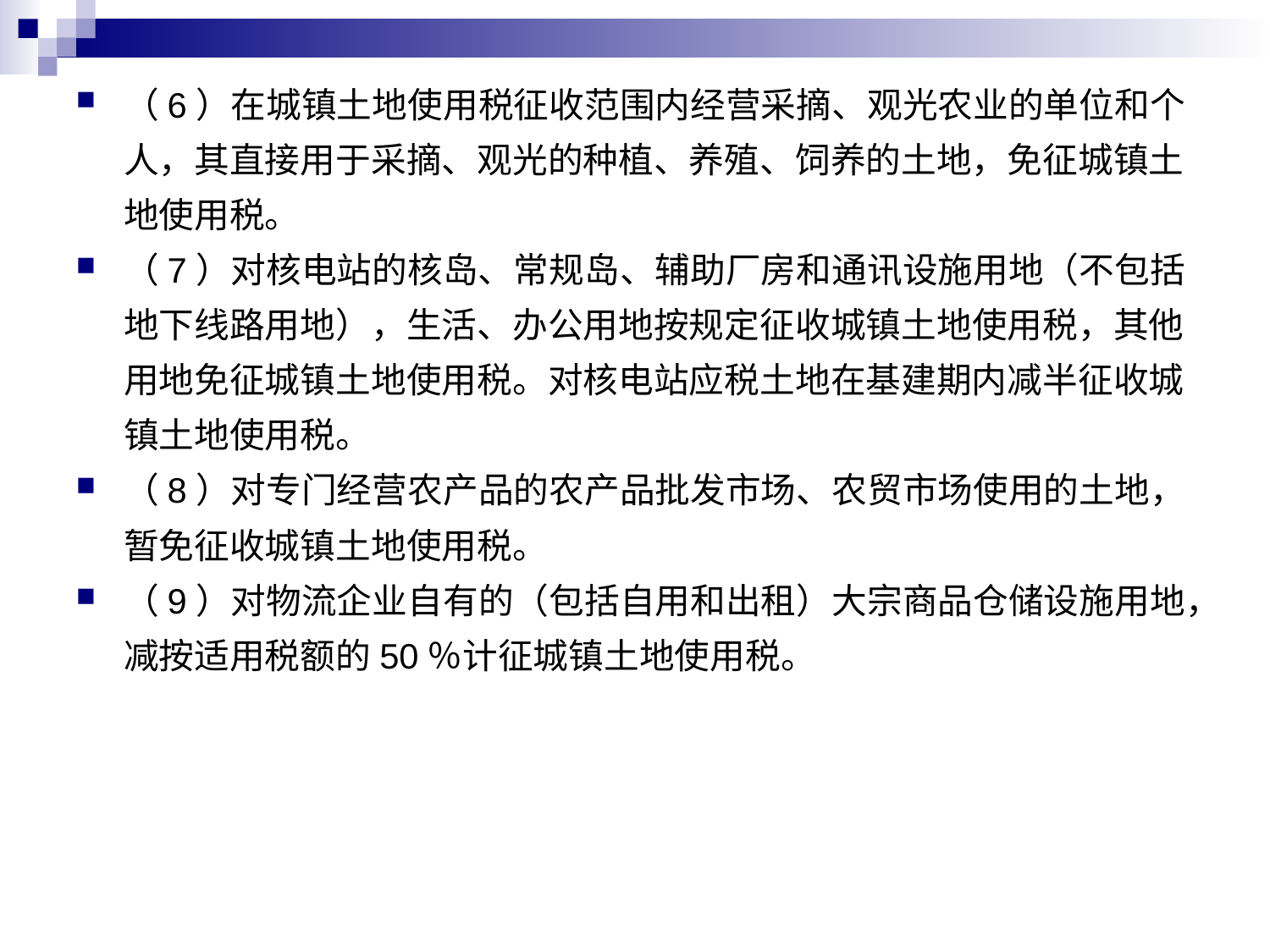

#
（6）在城镇土地使用税征收范围内经营采摘、观光农业的单位和个人，其直接用于采摘、观光的种植、养殖、饲养的土地，免征城镇土地使用税。
（7）对核电站的核岛、常规岛、辅助厂房和通讯设施用地（不包括地下线路用地），生活、办公用地按规定征收城镇土地使用税，其他用地免征城镇土地使用税。对核电站应税土地在基建期内减半征收城镇土地使用税。
（8）对专门经营农产品的农产品批发市场、农贸市场使用的土地，暂免征收城镇土地使用税。
（9）对物流企业自有的（包括自用和出租）大宗商品仓储设施用地，减按适用税额的50％计征城镇土地使用税。